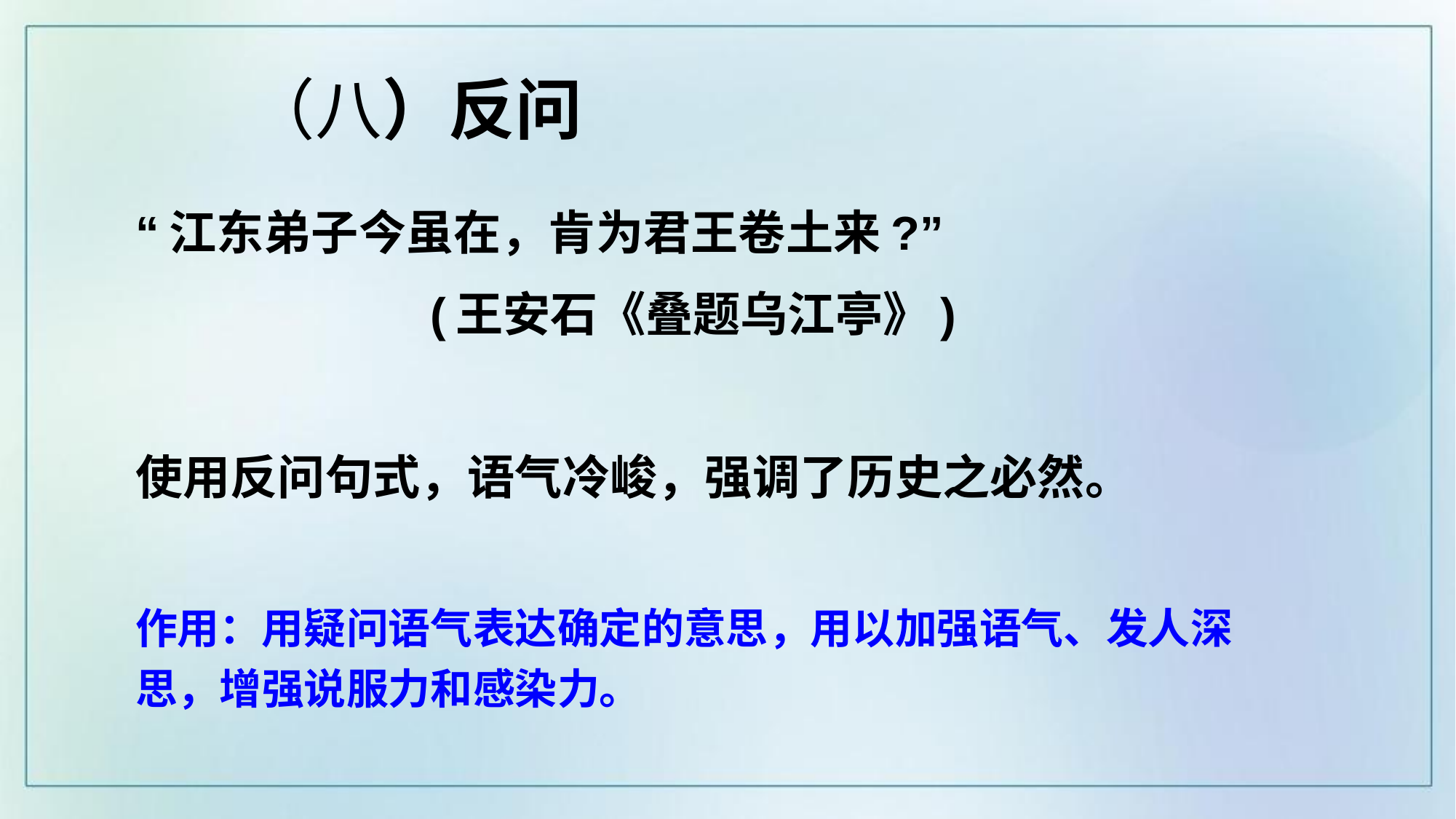

# （八）反问
“江东弟子今虽在，肯为君王卷土来?”
　　　　　　(王安石《叠题乌江亭》)

使用反问句式，语气冷峻，强调了历史之必然。

作用：用疑问语气表达确定的意思，用以加强语气、发人深思，增强说服力和感染力。